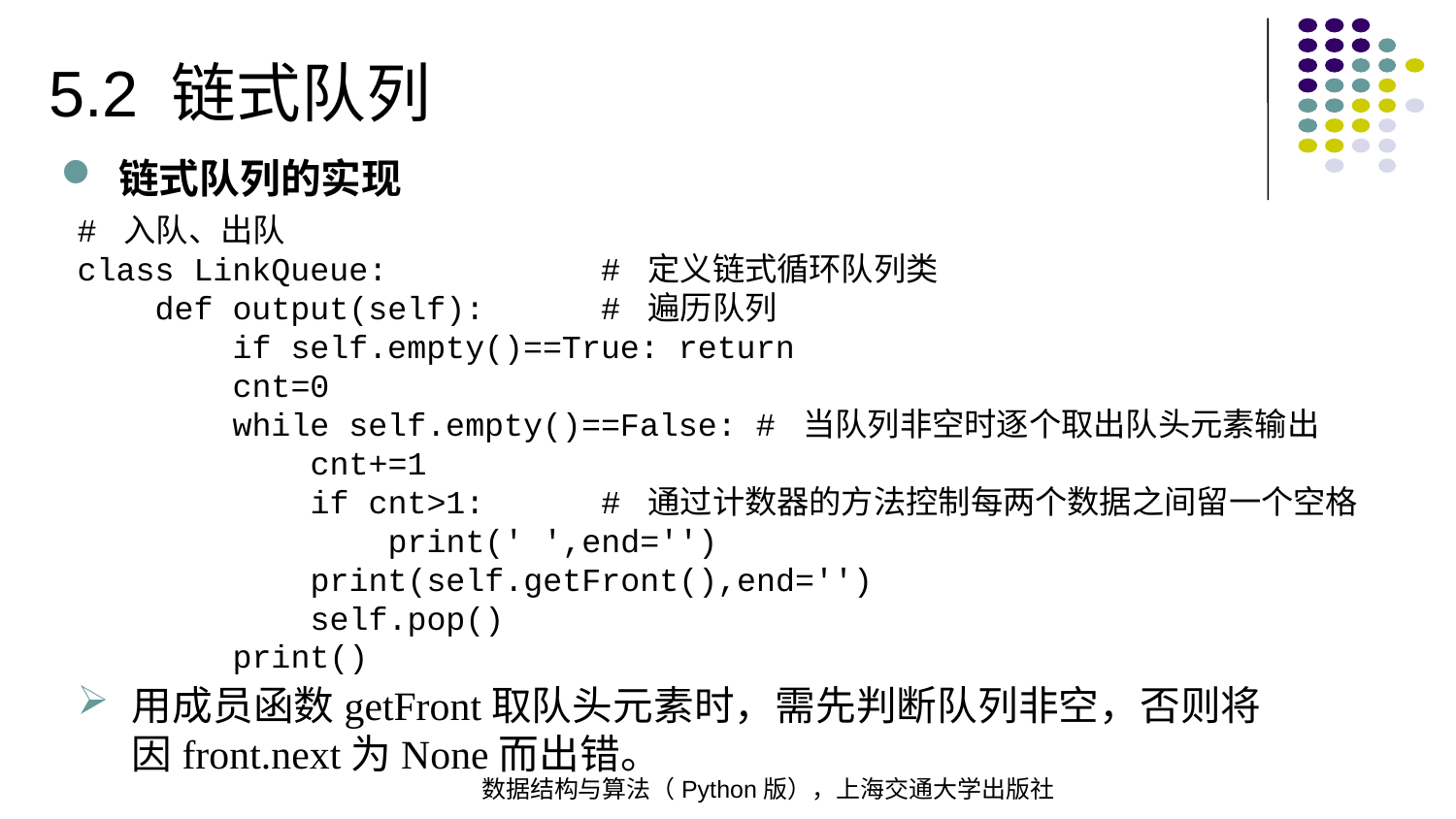

5.2 链式队列
链式队列的实现
# 入队、出队
class LinkQueue:           # 定义链式循环队列类
    def output(self):      # 遍历队列
        if self.empty()==True: return
        cnt=0
        while self.empty()==False: # 当队列非空时逐个取出队头元素输出
            cnt+=1
            if cnt>1:      # 通过计数器的方法控制每两个数据之间留一个空格
                print(' ',end='')
            print(self.getFront(),end='')
            self.pop()
        print()
用成员函数getFront取队头元素时，需先判断队列非空，否则将因front.next为None而出错。